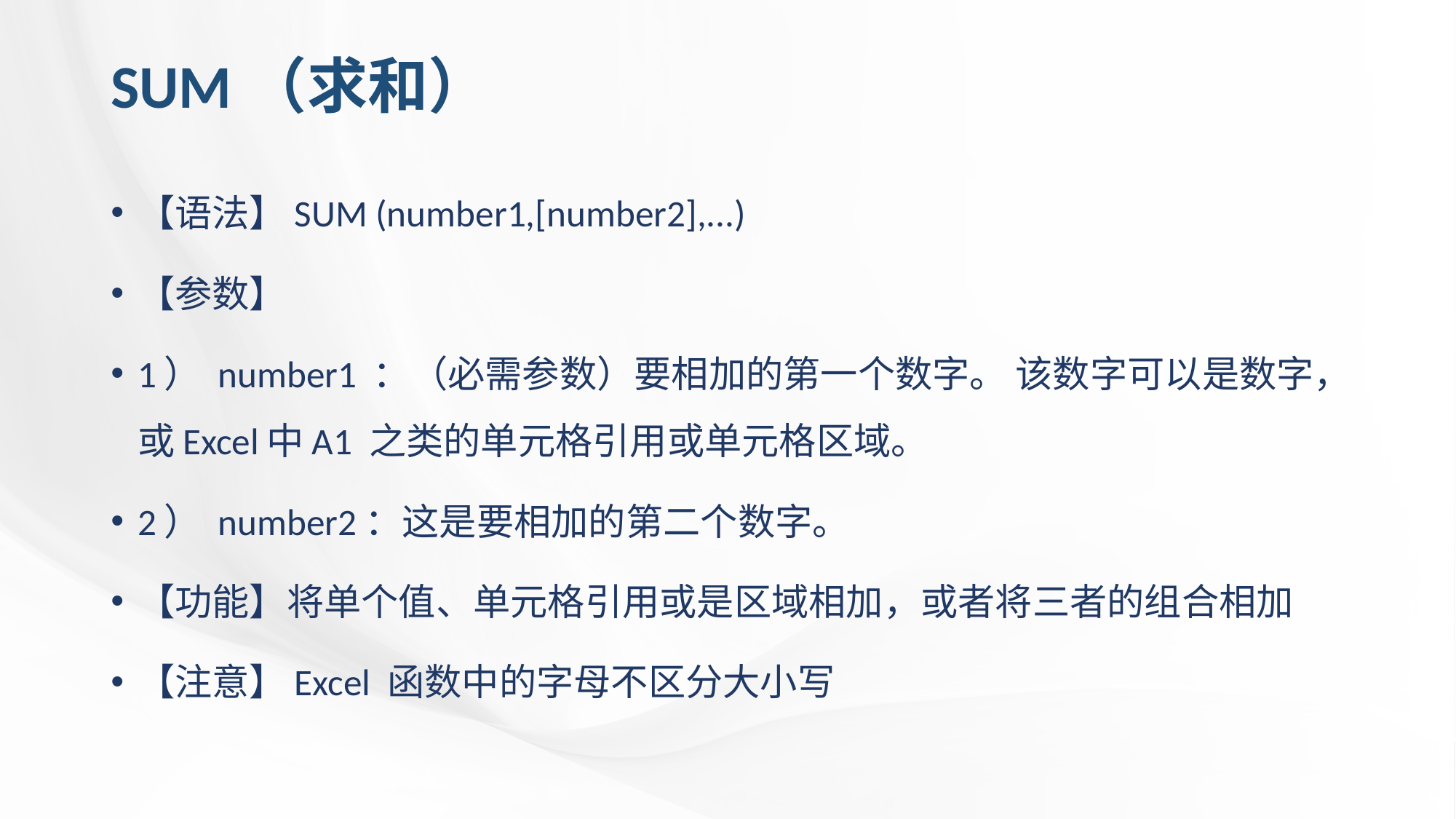

# SUM（求和）
【语法】SUM (number1,[number2],...)
【参数】
1） number1 ：（必需参数）要相加的第一个数字。 该数字可以是数字，或Excel中A1 之类的单元格引用或单元格区域。
2） number2：这是要相加的第二个数字。
【功能】将单个值、单元格引用或是区域相加，或者将三者的组合相加
【注意】Excel 函数中的字母不区分大小写